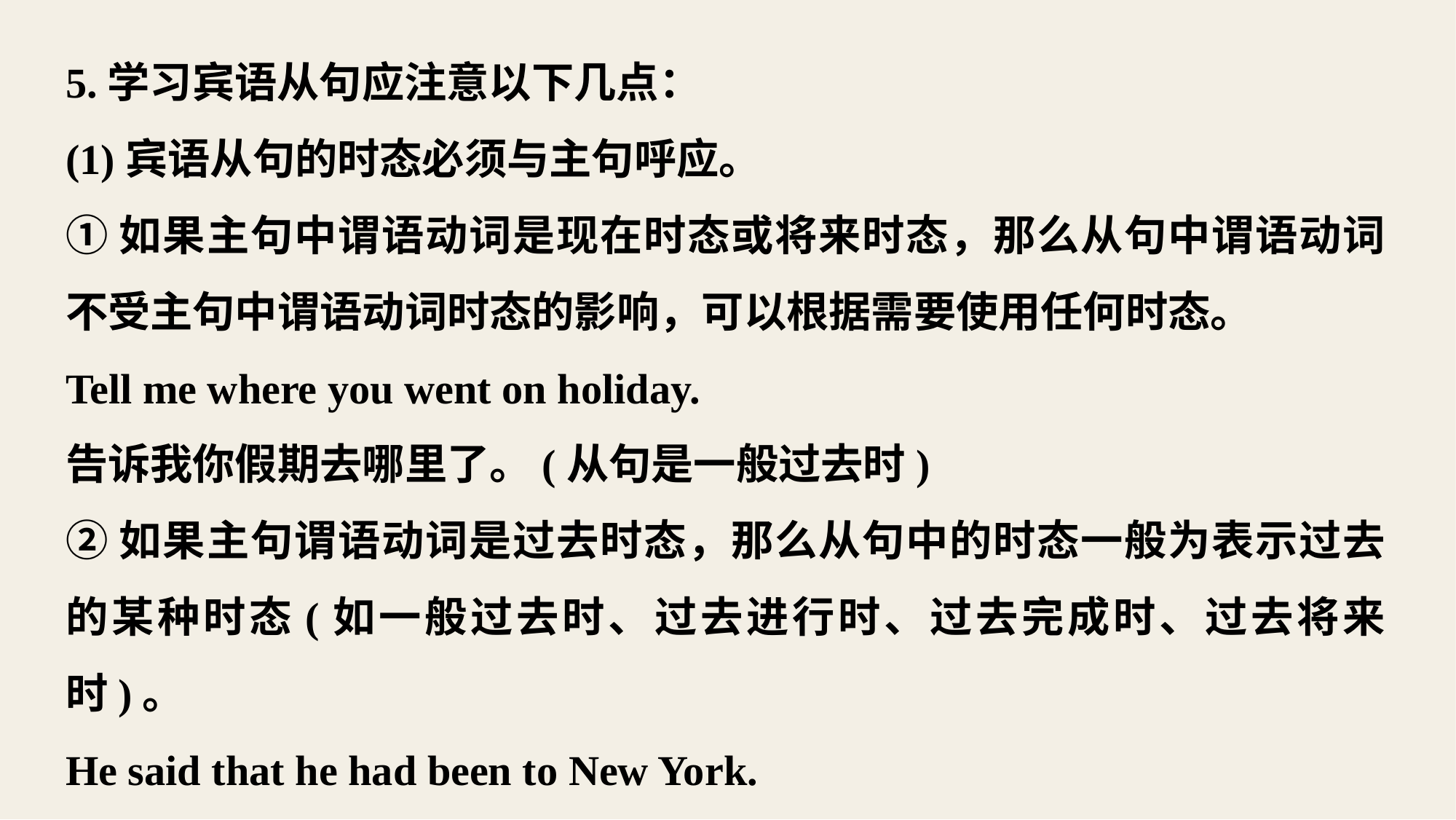

5.学习宾语从句应注意以下几点：
(1)宾语从句的时态必须与主句呼应。
①如果主句中谓语动词是现在时态或将来时态，那么从句中谓语动词不受主句中谓语动词时态的影响，可以根据需要使用任何时态。
Tell me where you went on holiday.
告诉我你假期去哪里了。(从句是一般过去时)
②如果主句谓语动词是过去时态，那么从句中的时态一般为表示过去的某种时态(如一般过去时、过去进行时、过去完成时、过去将来时)。
He said that he had been to New York.
他说他曾去过纽约。(从句是过去完成时)